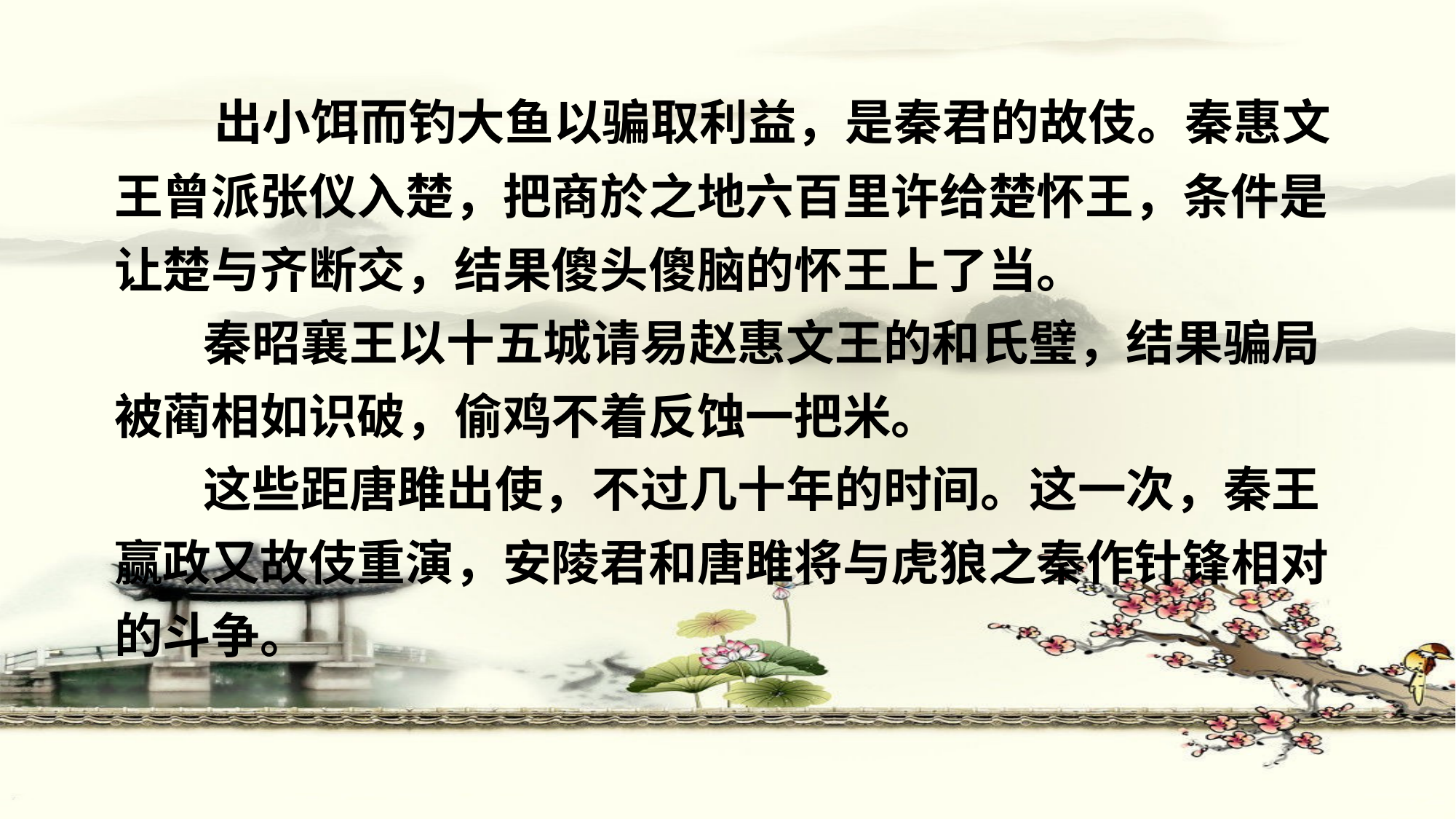

出小饵而钓大鱼以骗取利益，是秦君的故伎。秦惠文王曾派张仪入楚，把商於之地六百里许给楚怀王，条件是让楚与齐断交，结果傻头傻脑的怀王上了当。
       秦昭襄王以十五城请易赵惠文王的和氏璧，结果骗局被蔺相如识破，偷鸡不着反蚀一把米。
       这些距唐雎出使，不过几十年的时间。这一次，秦王赢政又故伎重演，安陵君和唐雎将与虎狼之秦作针锋相对的斗争。